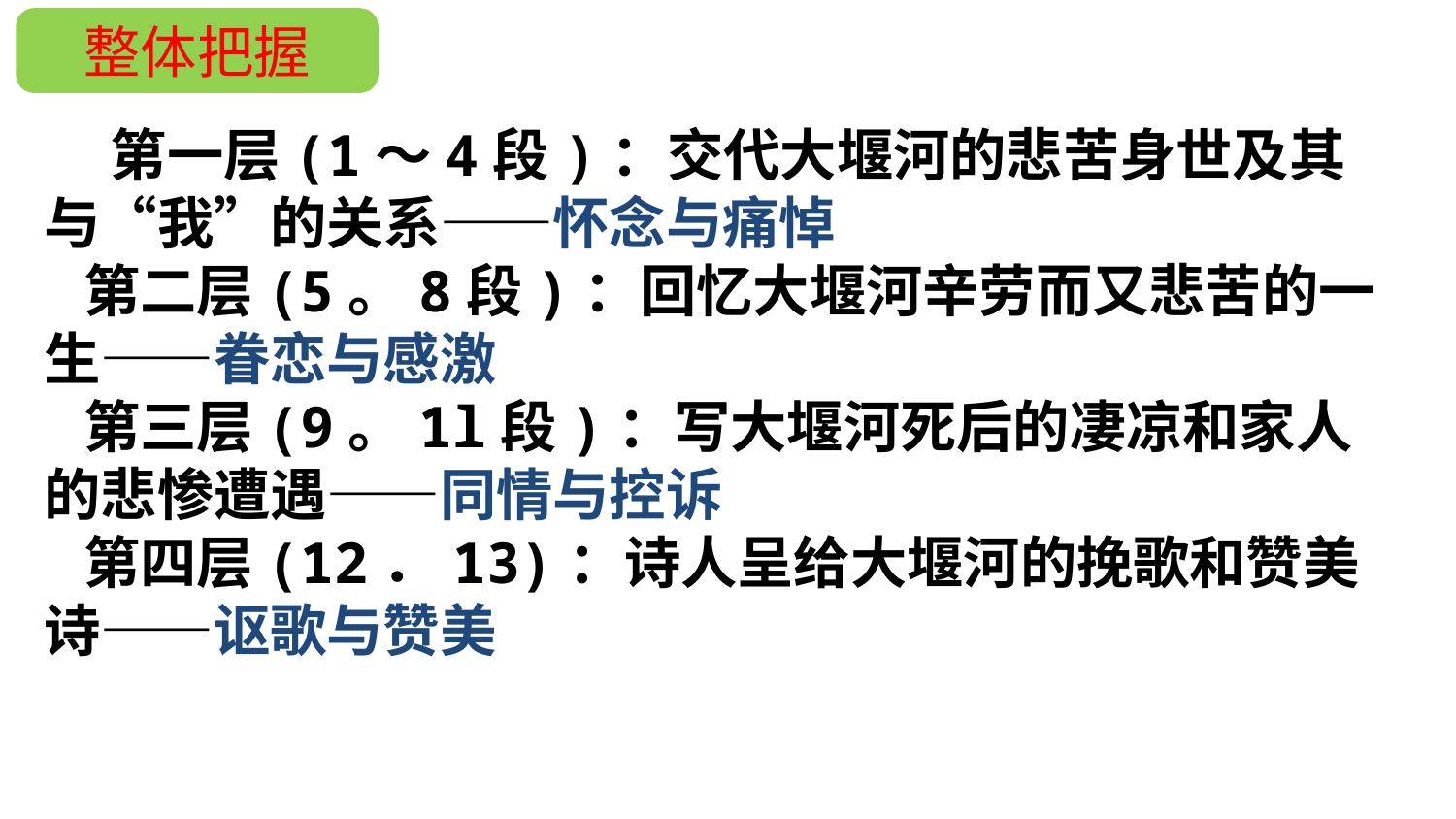

整体把握
       第一层(1～4段)：交代大堰河的悲苦身世及其与“我”的关系——怀念与痛悼
  第二层(5。8段)：回忆大堰河辛劳而又悲苦的一生——眷恋与感激
  第三层(9。1l段)：写大堰河死后的凄凉和家人的悲惨遭遇——同情与控诉
  第四层(12．13)：诗人呈给大堰河的挽歌和赞美诗——讴歌与赞美